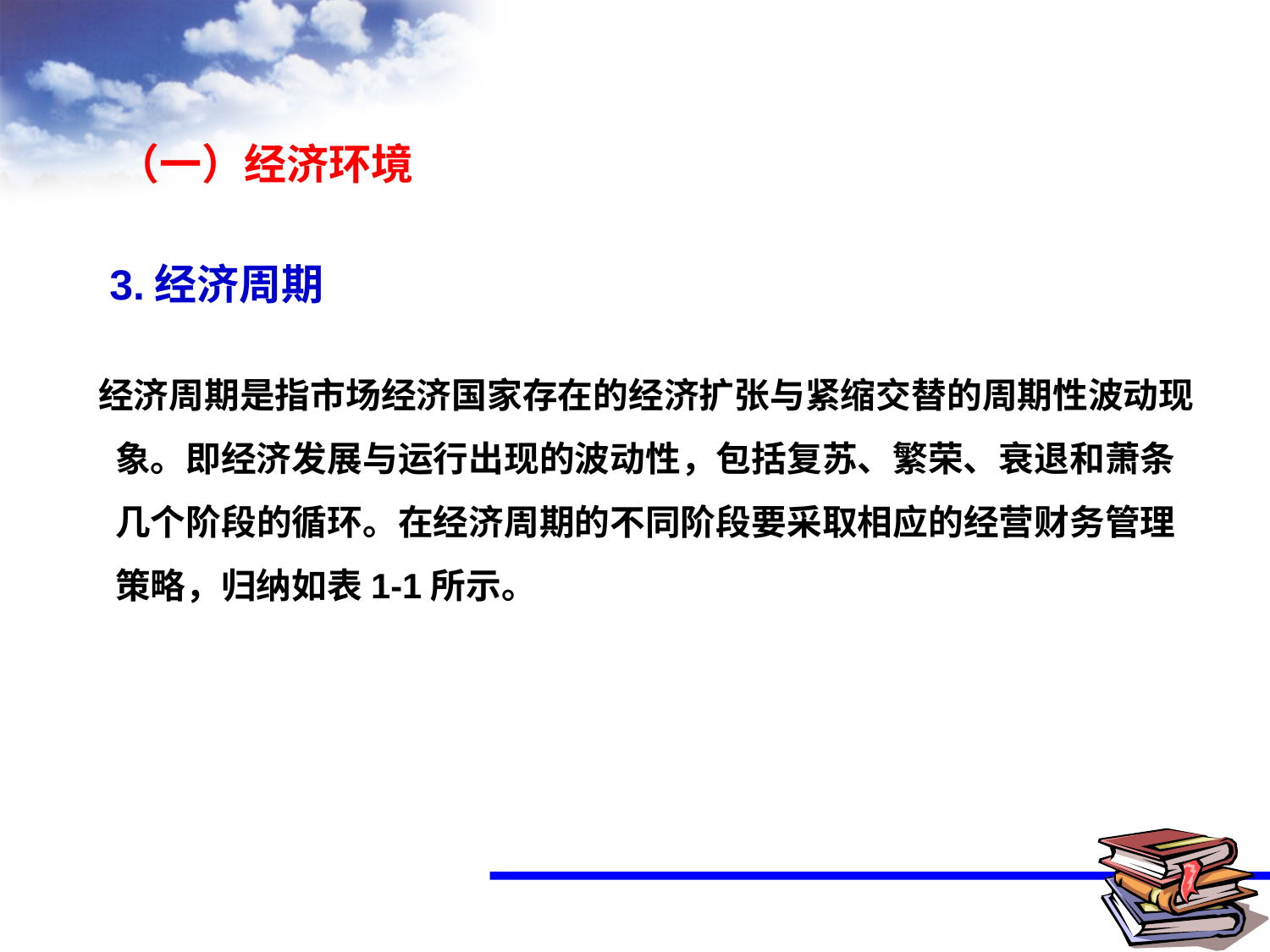

（一）经济环境
 3.经济周期
     经济周期是指市场经济国家存在的经济扩张与紧缩交替的周期性波动现象。即经济发展与运行出现的波动性，包括复苏、繁荣、衰退和萧条几个阶段的循环。在经济周期的不同阶段要采取相应的经营财务管理策略，归纳如表1-1所示。